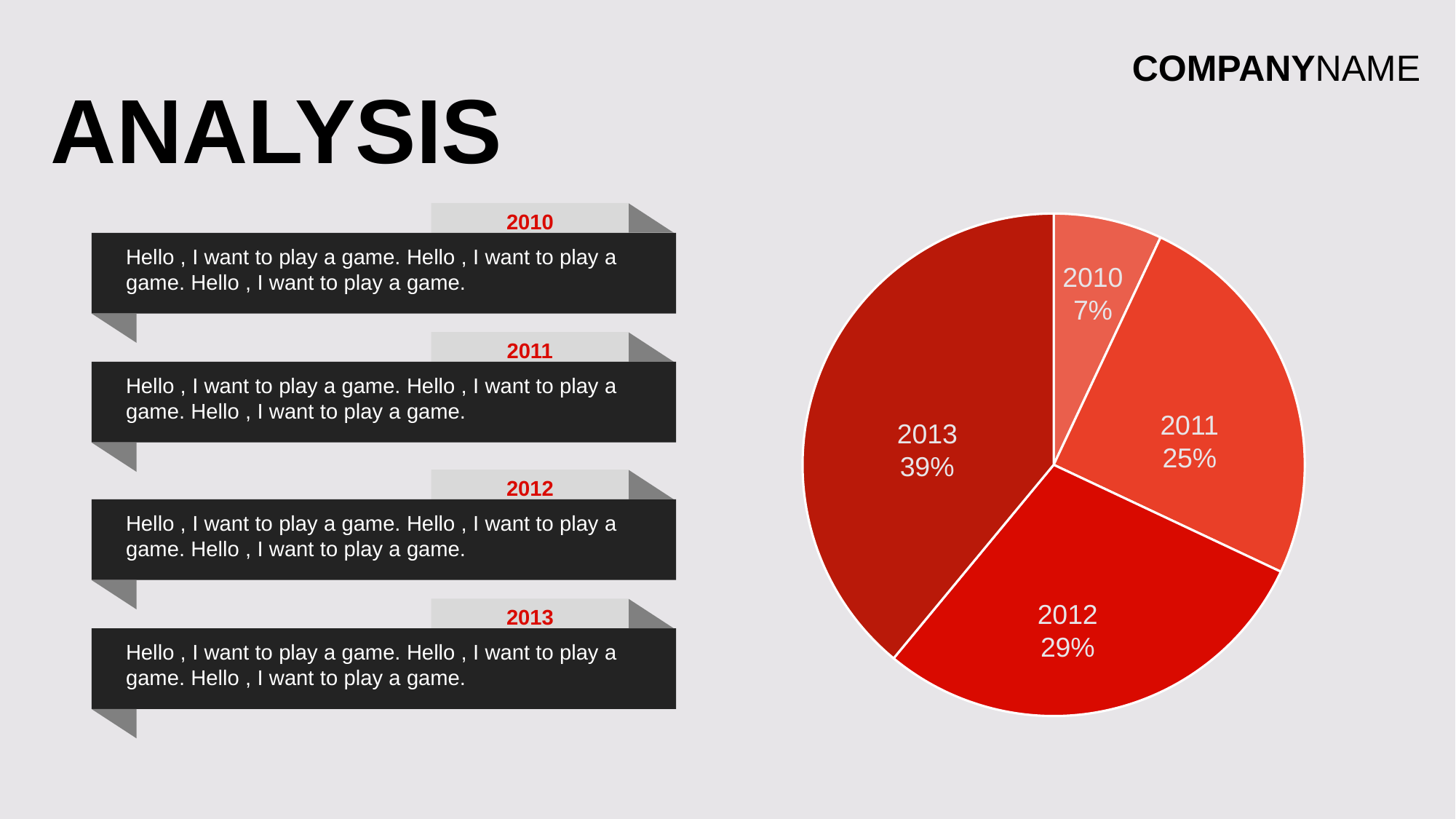

COMPANYNAME
ANALYSIS
2010

Hello , I want to play a game. Hello , I want to play a game. Hello , I want to play a game.

### Chart

| Category | 销售额 |
|---|---|
| 2010 | 0.07 |
| 2011 | 0.25 |
| 2012 | 0.29 |
| 2013 | 0.39 |
2010
7%
2011

Hello , I want to play a game. Hello , I want to play a game. Hello , I want to play a game.
2011
25%
2013
39%
2012

Hello , I want to play a game. Hello , I want to play a game. Hello , I want to play a game.
2012
29%
2013

Hello , I want to play a game. Hello , I want to play a game. Hello , I want to play a game.